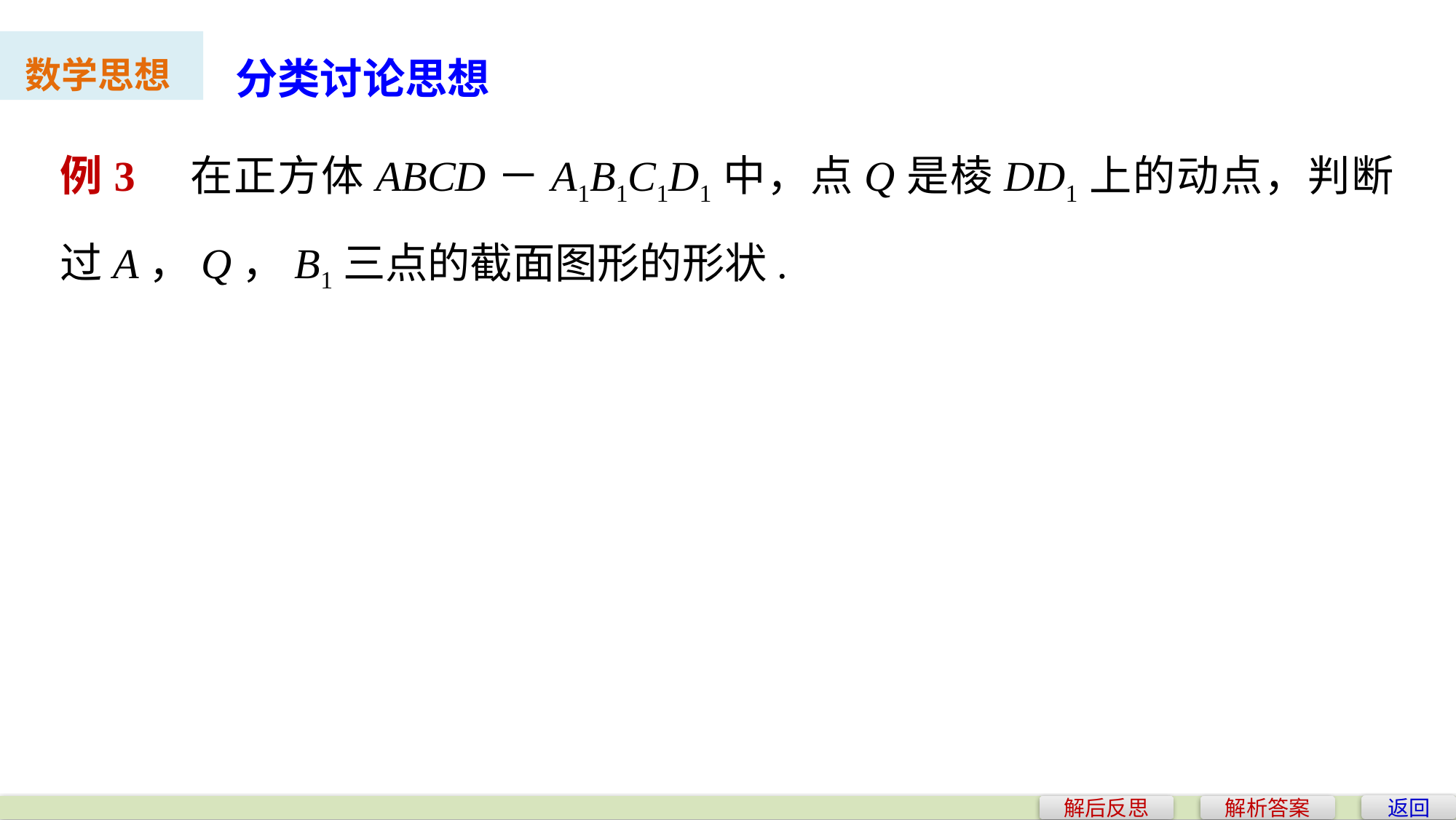

分类讨论思想

数学思想
例3　在正方体ABCD－A1B1C1D1中，点Q是棱DD1上的动点，判断过A，Q，B1三点的截面图形的形状.
返回
解后反思
解析答案